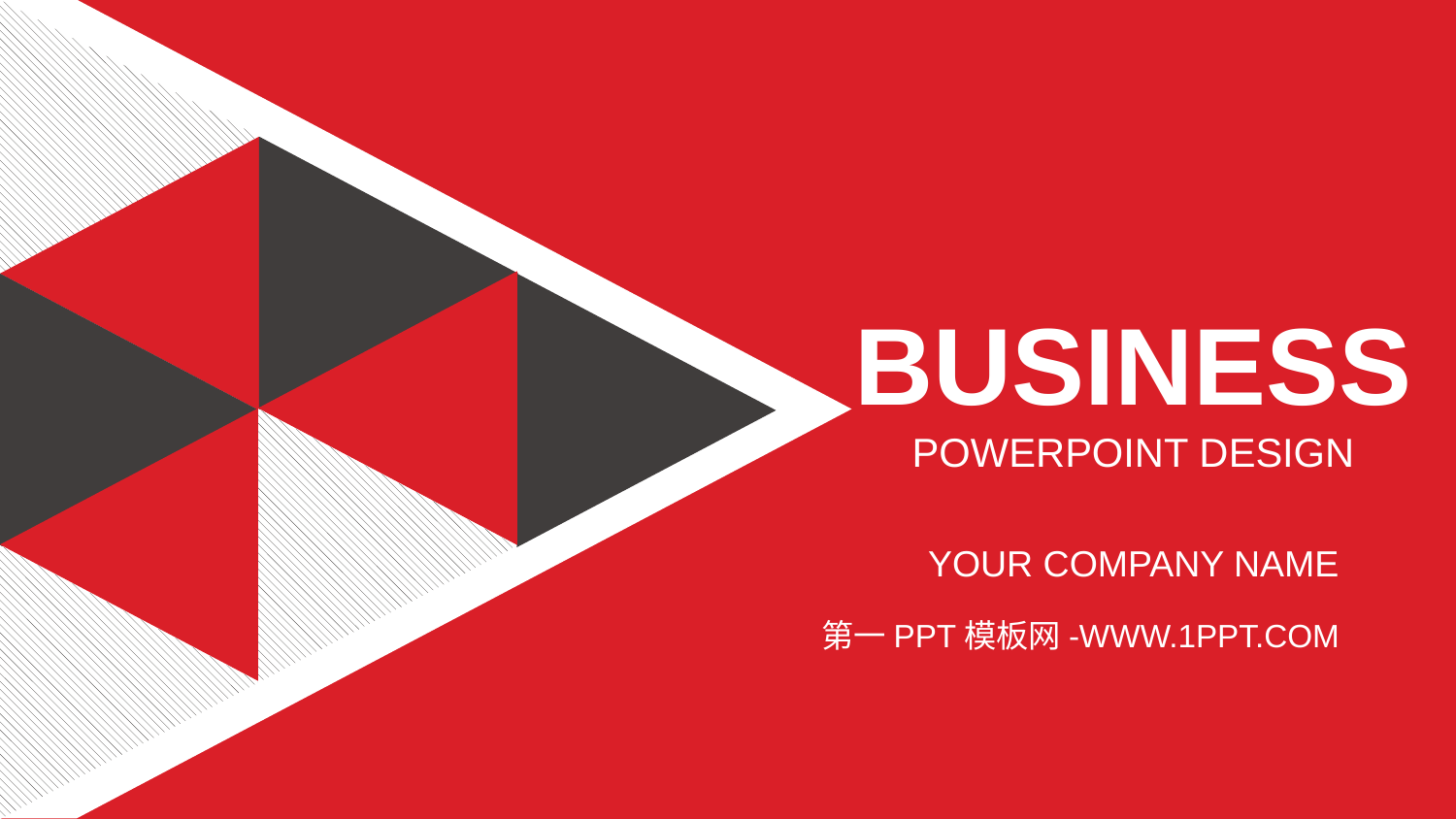

BUSINESS
POWERPOINT DESIGN

YOUR COMPANY NAME

第一PPT模板网-WWW.1PPT.COM